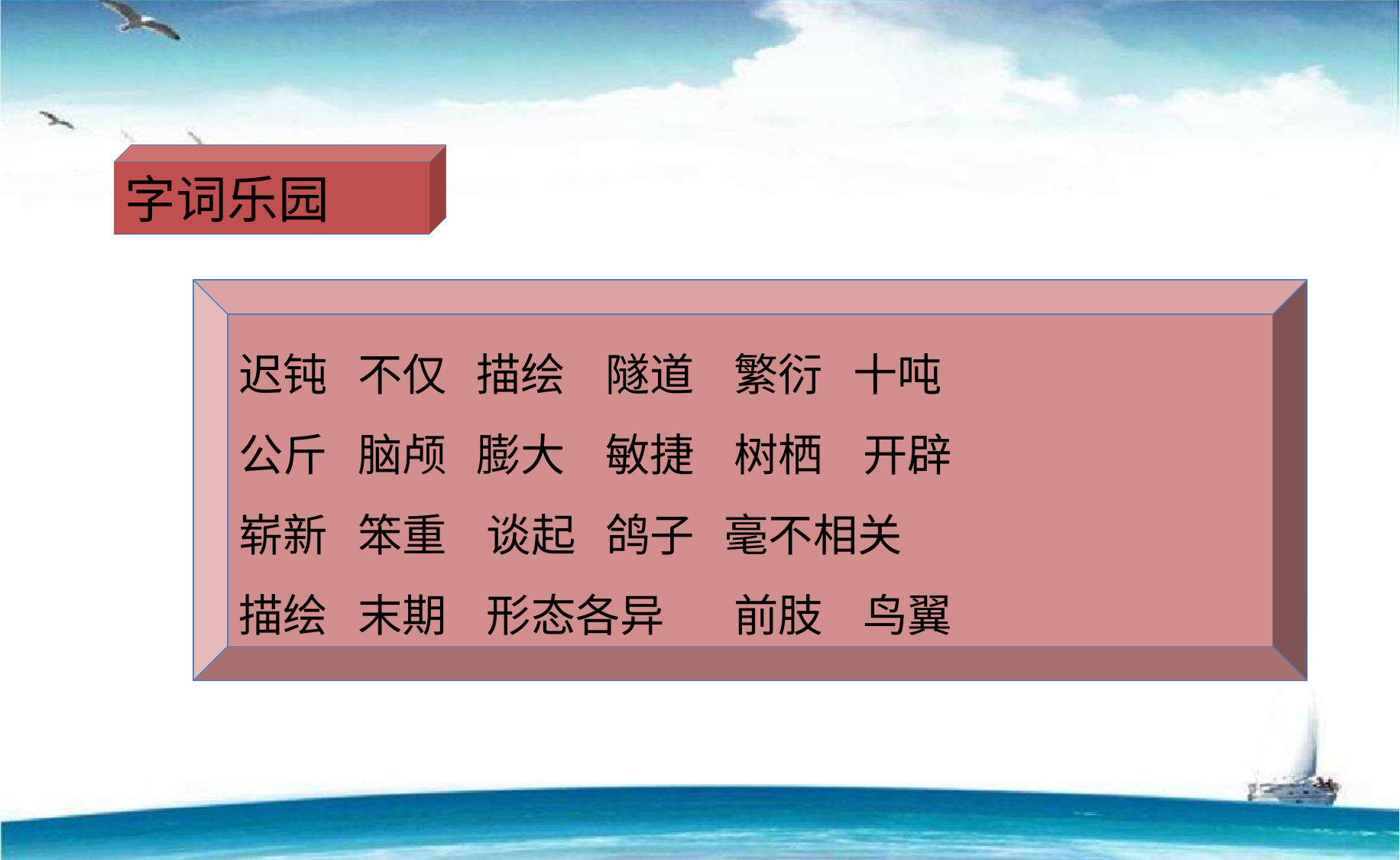

字词乐园
迟钝   不仅   描绘    隧道    繁衍   十吨
公斤   脑颅   膨大    敏捷    树栖    开辟
崭新   笨重    谈起   鸽子   毫不相关
描绘   末期    形态各异       前肢    鸟翼